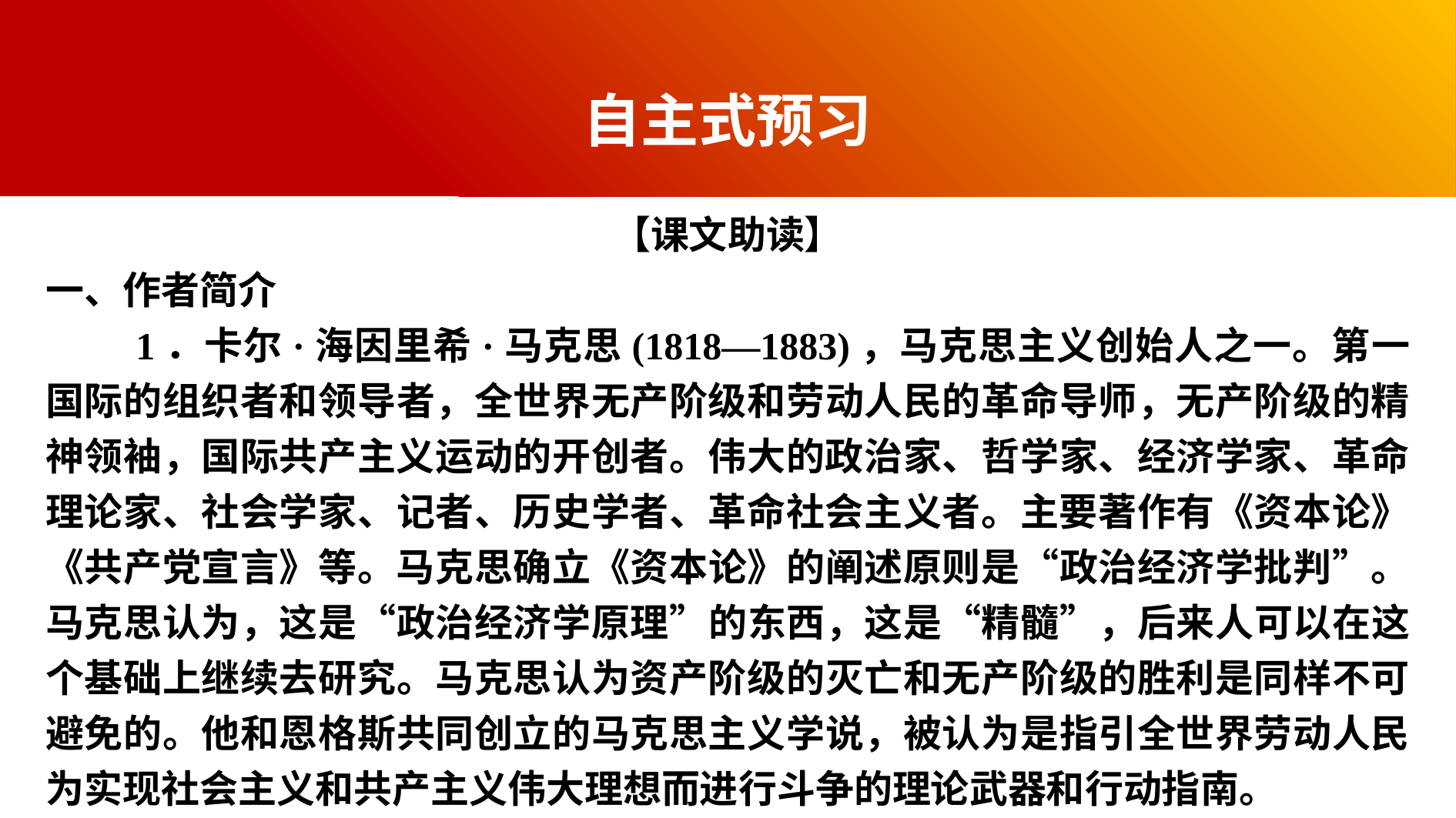

自主式预习
【课文助读】
一、作者简介
1．卡尔·海因里希·马克思(1818—1883)，马克思主义创始人之一。第一国际的组织者和领导者，全世界无产阶级和劳动人民的革命导师，无产阶级的精神领袖，国际共产主义运动的开创者。伟大的政治家、哲学家、经济学家、革命理论家、社会学家、记者、历史学者、革命社会主义者。主要著作有《资本论》《共产党宣言》等。马克思确立《资本论》的阐述原则是“政治经济学批判”。马克思认为，这是“政治经济学原理”的东西，这是“精髓”，后来人可以在这个基础上继续去研究。马克思认为资产阶级的灭亡和无产阶级的胜利是同样不可避免的。他和恩格斯共同创立的马克思主义学说，被认为是指引全世界劳动人民为实现社会主义和共产主义伟大理想而进行斗争的理论武器和行动指南。